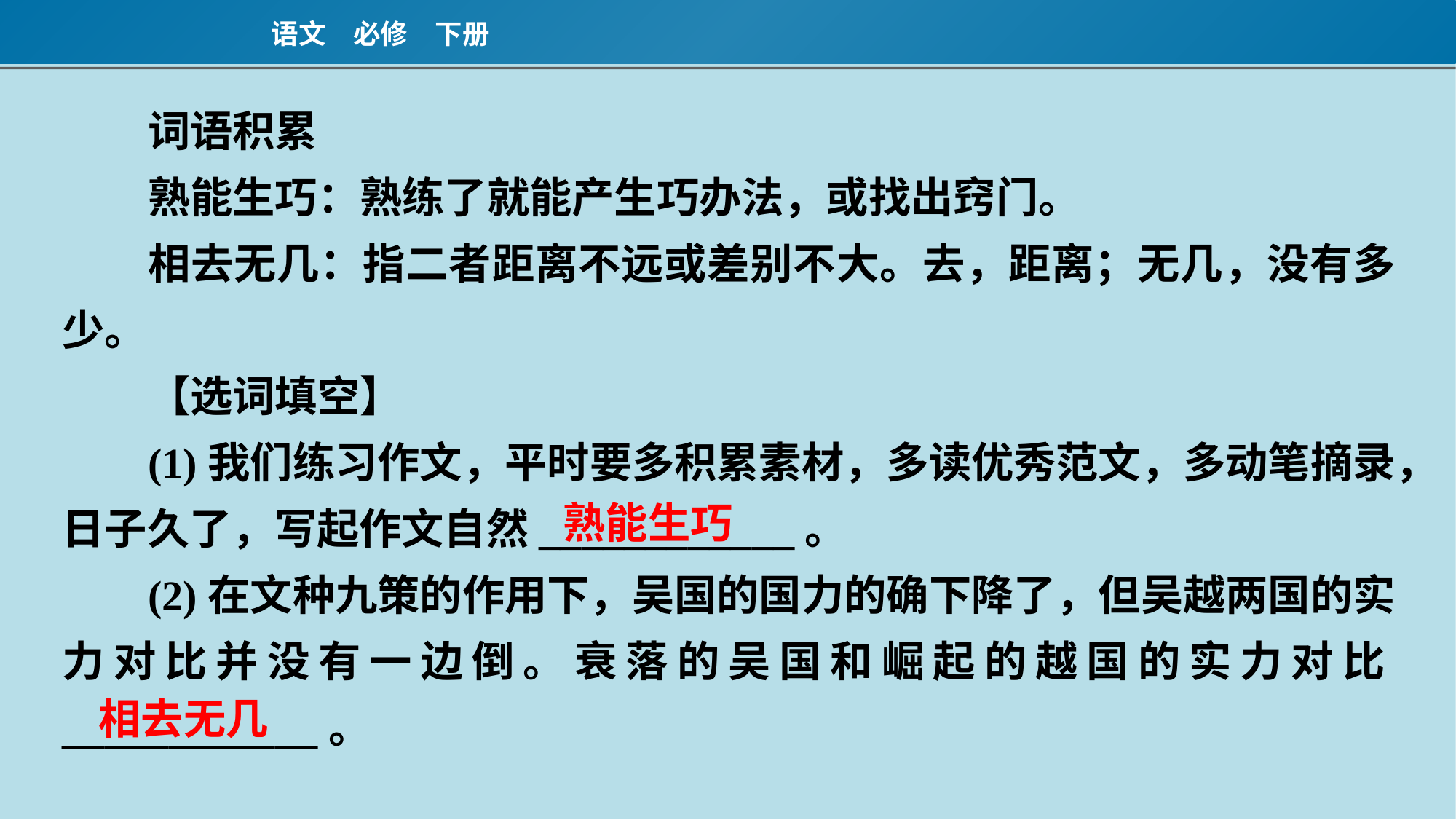

词语积累
熟能生巧：熟练了就能产生巧办法，或找出窍门。
相去无几：指二者距离不远或差别不大。去，距离；无几，没有多少。
【选词填空】
(1)我们练习作文，平时要多积累素材，多读优秀范文，多动笔摘录，日子久了，写起作文自然____________。
(2)在文种九策的作用下，吴国的国力的确下降了，但吴越两国的实力对比并没有一边倒。衰落的吴国和崛起的越国的实力对比____________。
熟能生巧
相去无几